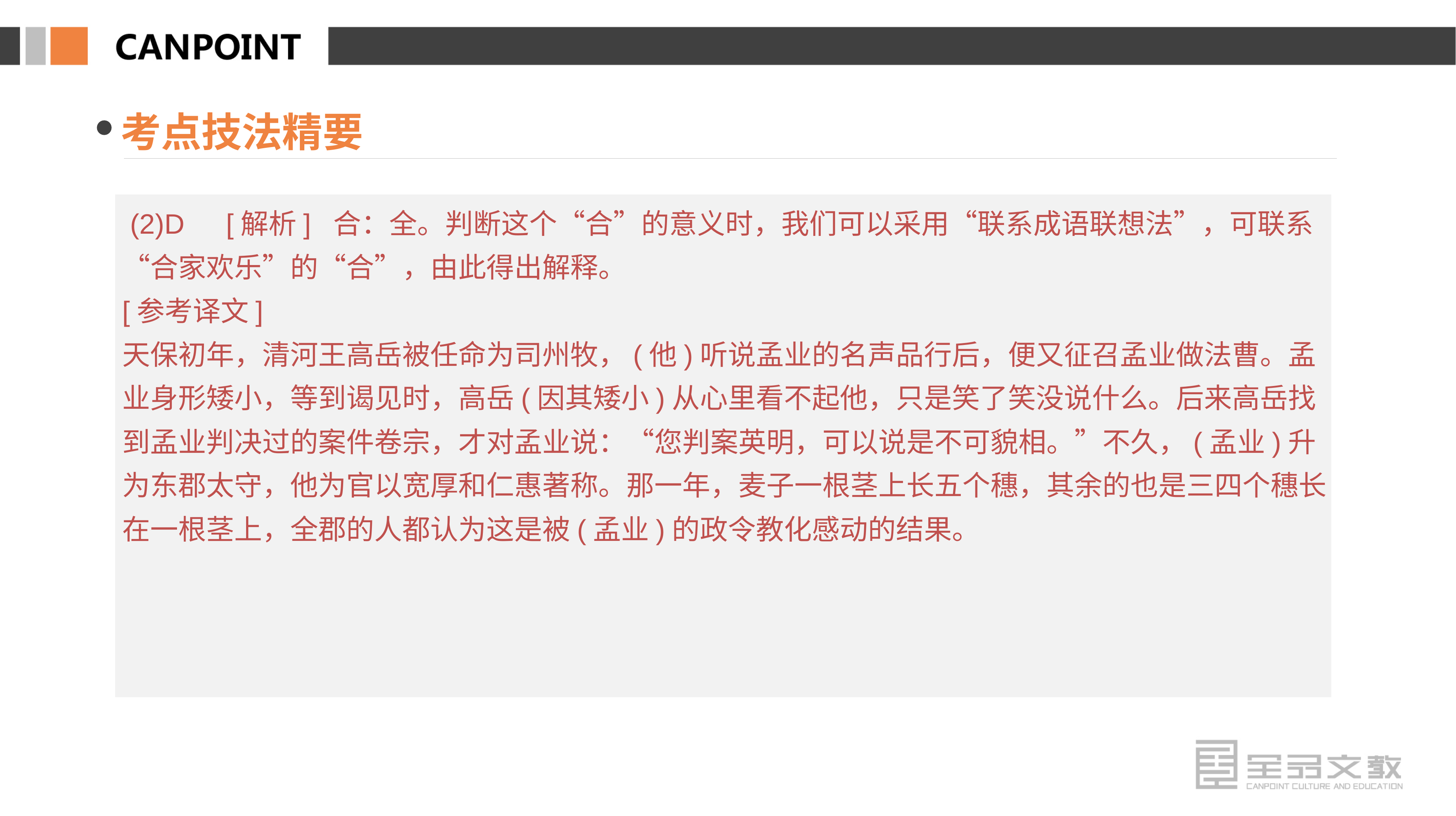

考点技法精要

 (2)D　[解析]  合：全。判断这个“合”的意义时，我们可以采用“联系成语联想法”，可联系“合家欢乐”的“合”，由此得出解释。
[参考译文]
天保初年，清河王高岳被任命为司州牧，(他)听说孟业的名声品行后，便又征召孟业做法曹。孟业身形矮小，等到谒见时，高岳(因其矮小)从心里看不起他，只是笑了笑没说什么。后来高岳找到孟业判决过的案件卷宗，才对孟业说：“您判案英明，可以说是不可貌相。”不久，(孟业)升为东郡太守，他为官以宽厚和仁惠著称。那一年，麦子一根茎上长五个穗，其余的也是三四个穗长在一根茎上，全郡的人都认为这是被(孟业)的政令教化感动的结果。